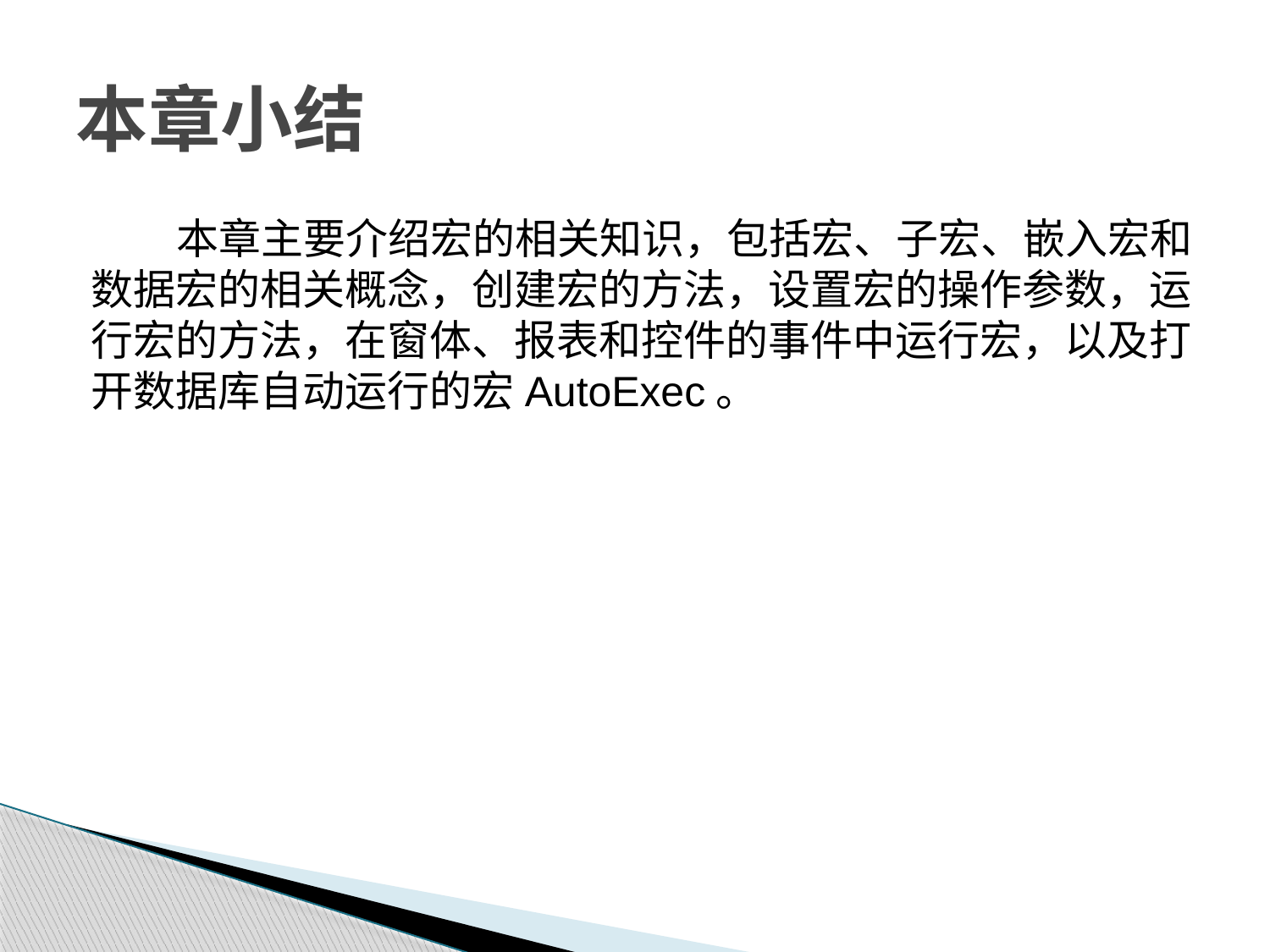

# 本章小结
本章主要介绍宏的相关知识，包括宏、子宏、嵌入宏和数据宏的相关概念，创建宏的方法，设置宏的操作参数，运行宏的方法，在窗体、报表和控件的事件中运行宏，以及打开数据库自动运行的宏AutoExec。